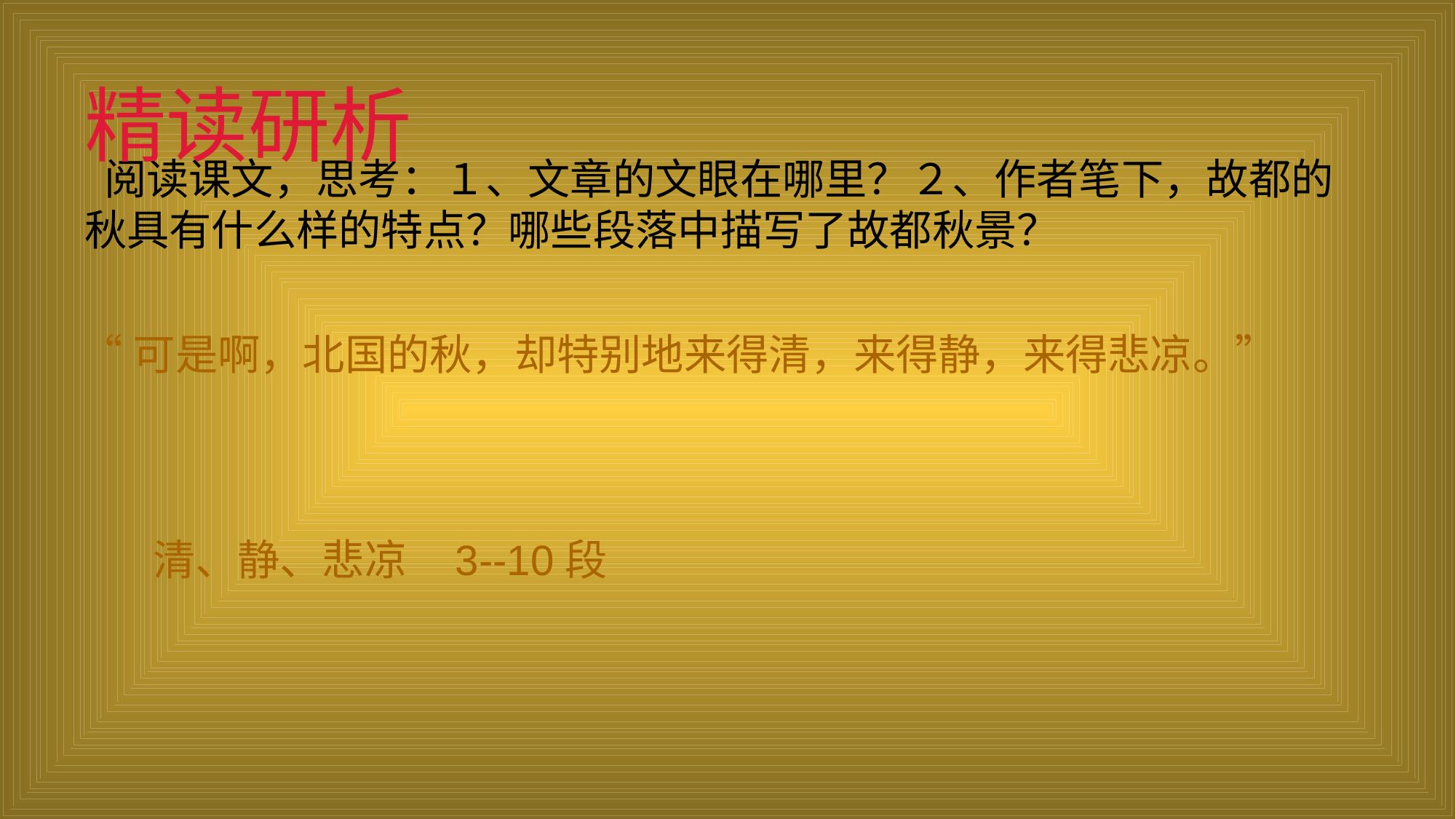

精读研析
 阅读课文，思考：１、文章的文眼在哪里？２、作者笔下，故都的秋具有什么样的特点？哪些段落中描写了故都秋景？

“可是啊，北国的秋，却特别地来得清，来得静，来得悲凉。”
清、静、悲凉    3--10段